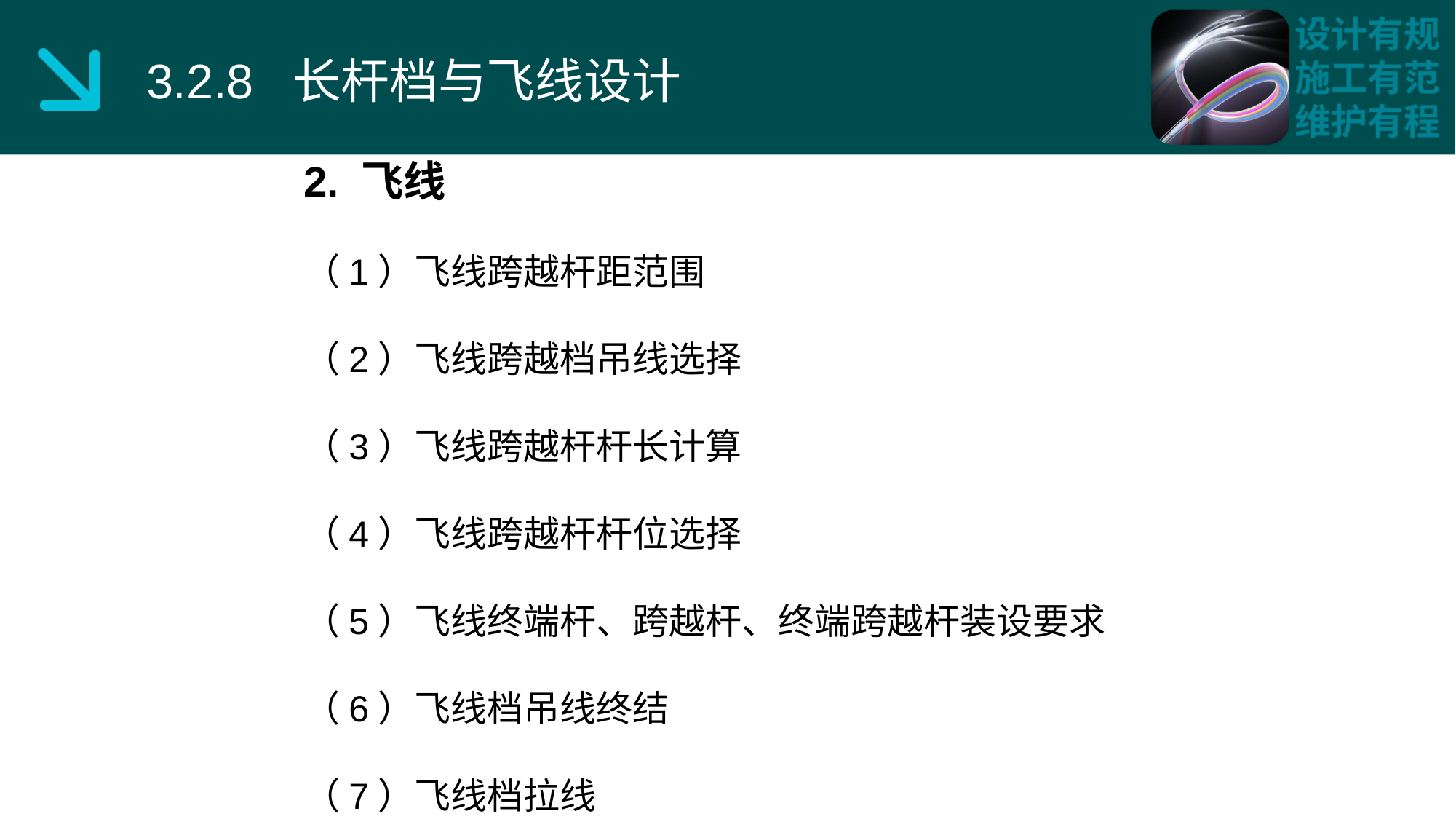

3.2.8  长杆档与飞线设计

2. 飞线

（1）飞线跨越杆距范围

（2）飞线跨越档吊线选择

（3）飞线跨越杆杆长计算

（4）飞线跨越杆杆位选择

（5）飞线终端杆、跨越杆、终端跨越杆装设要求

（6）飞线档吊线终结

（7）飞线档拉线